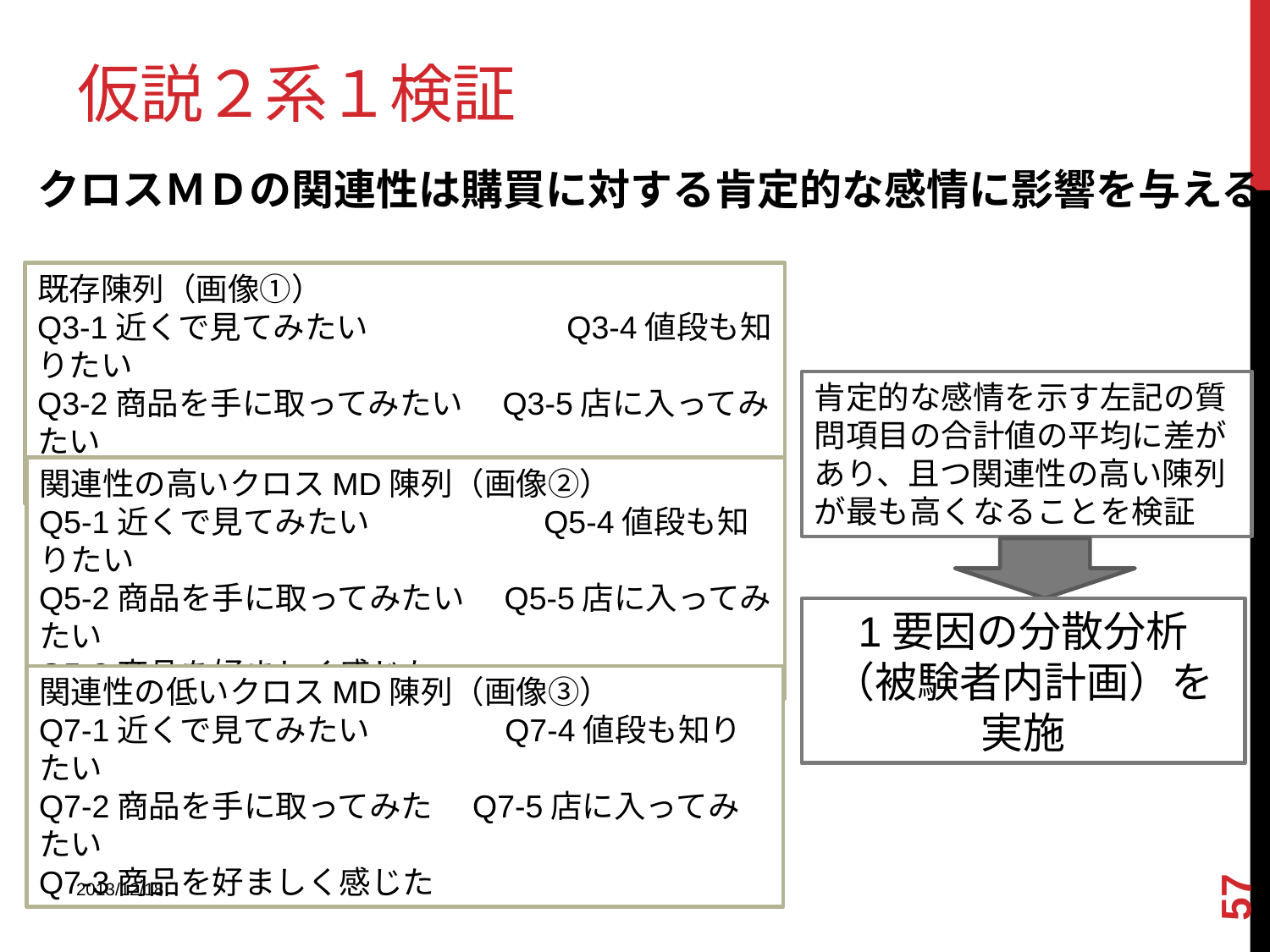

# 仮説２系１検証
クロスＭＤの関連性は購買に対する肯定的な感情に影響を与える
既存陳列（画像①）
Q3-1近くで見てみたい　　　　　　Q3-4値段も知りたい
Q3-2商品を手に取ってみたい　Q3-5店に入ってみたい
Q3-3商品を好ましく感じた
肯定的な感情を示す左記の質問項目の合計値の平均に差があり、且つ関連性の高い陳列が最も高くなることを検証
関連性の高いクロスMD陳列（画像②）
Q5-1近くで見てみたい　　　 　　Q5-4値段も知りたい
Q5-2商品を手に取ってみたい　Q5-5店に入ってみたい
Q5-3商品を好ましく感じた

1要因の分散分析
（被験者内計画）を実施
関連性の低いクロスMD陳列（画像③）
Q7-1近くで見てみたい　　　　Q7-4値段も知りたい
Q7-2商品を手に取ってみた　Q7-5店に入ってみたい
Q7-3商品を好ましく感じた
57
2013/12/18